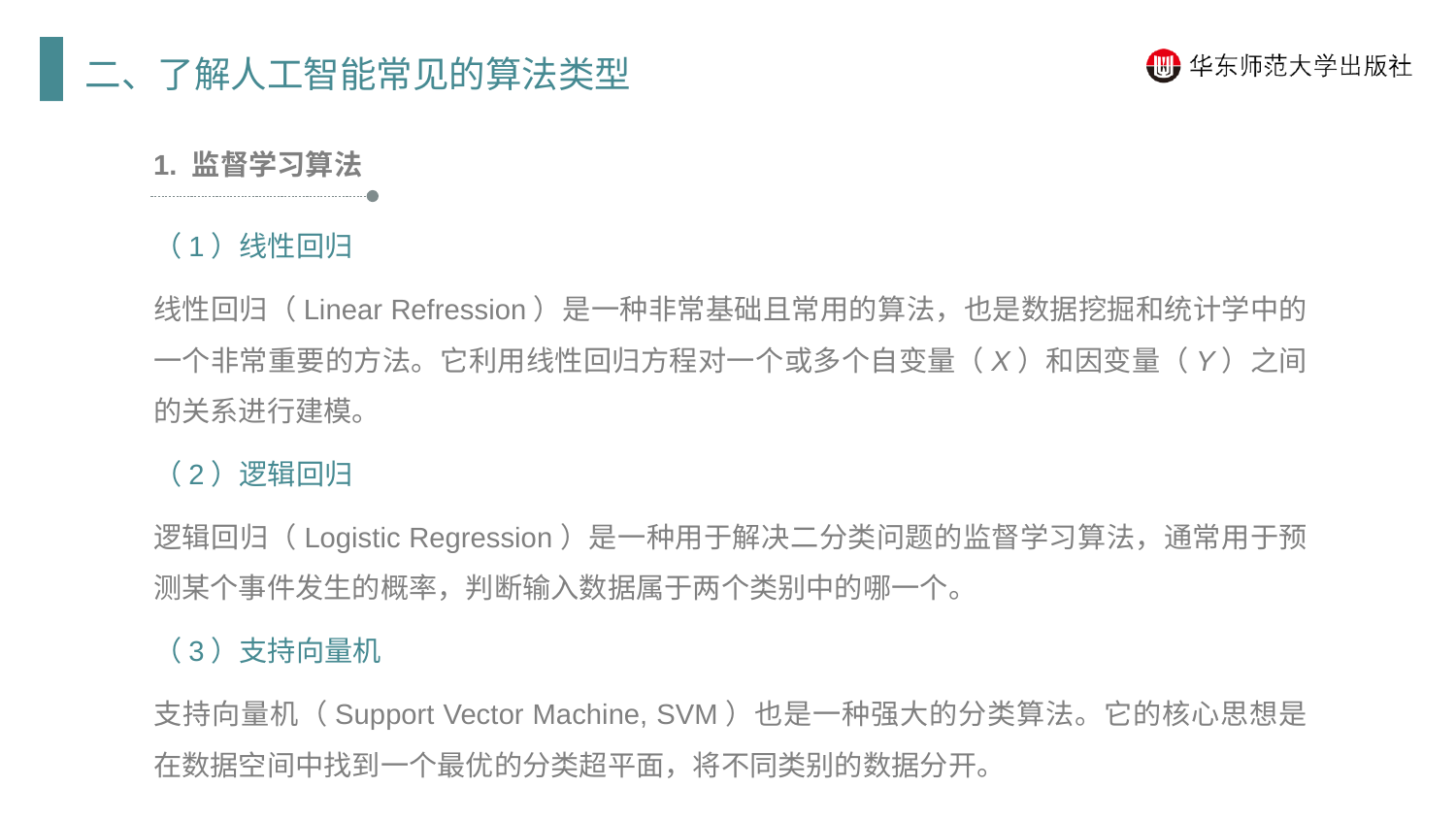

二、了解人工智能常见的算法类型
1. 监督学习算法
（1）线性回归
线性回归（Linear Refression）是一种非常基础且常用的算法，也是数据挖掘和统计学中的一个非常重要的方法。它利用线性回归方程对一个或多个自变量（X）和因变量（Y）之间的关系进行建模。
（2）逻辑回归
逻辑回归（Logistic Regression）是一种用于解决二分类问题的监督学习算法，通常用于预测某个事件发生的概率，判断输入数据属于两个类别中的哪一个。
（3）支持向量机
支持向量机（Support Vector Machine, SVM）也是一种强大的分类算法。它的核心思想是在数据空间中找到一个最优的分类超平面，将不同类别的数据分开。